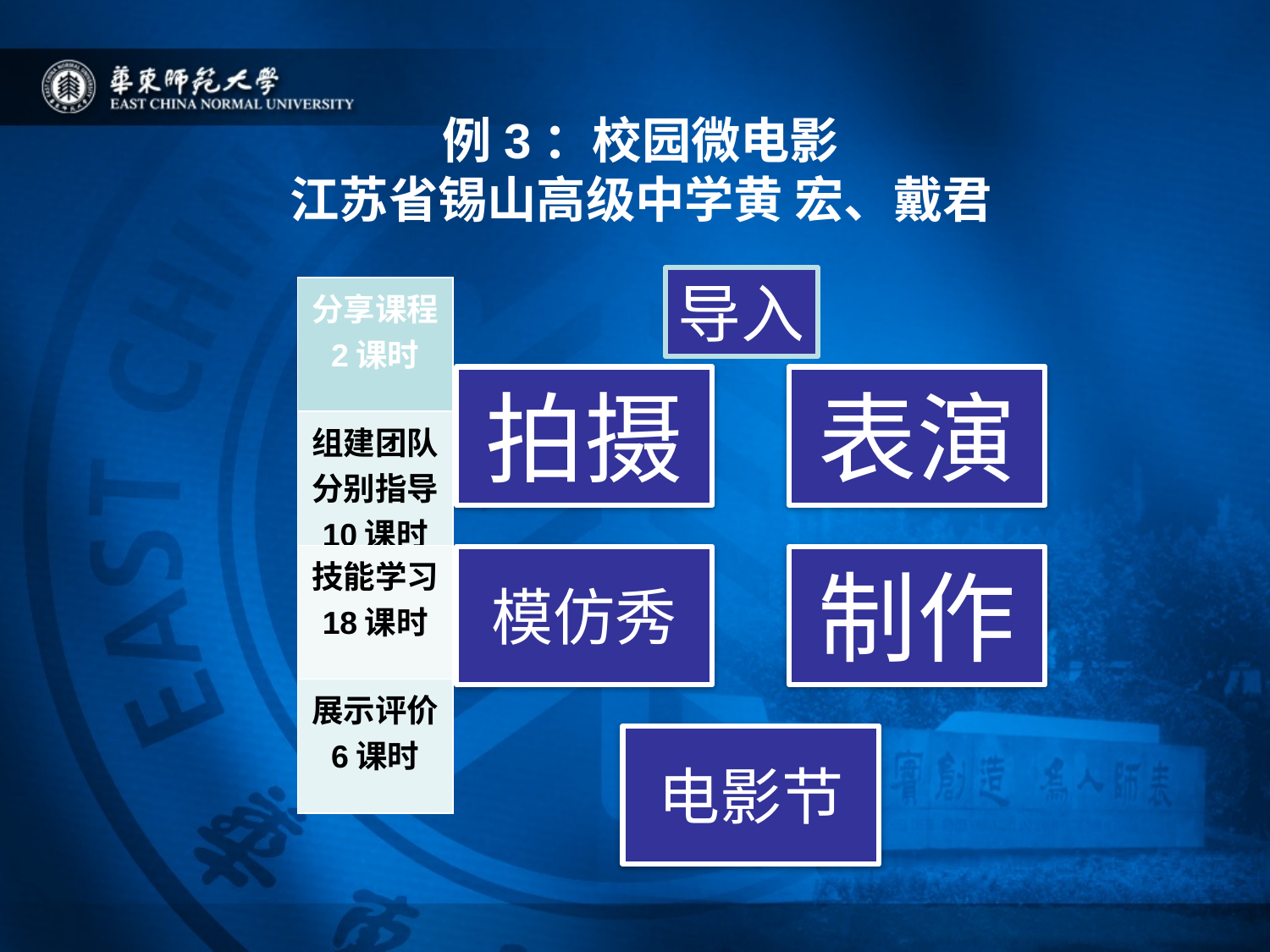

# 例3：校园微电影 江苏省锡山高级中学黄 宏、戴君
导入
| 分享课程 2课时 |
| --- |
| 组建团队 分别指导 10课时 |
| 技能学习 18课时 |
| 展示评价 6课时 |
拍摄
表演
模仿秀
制作
电影节